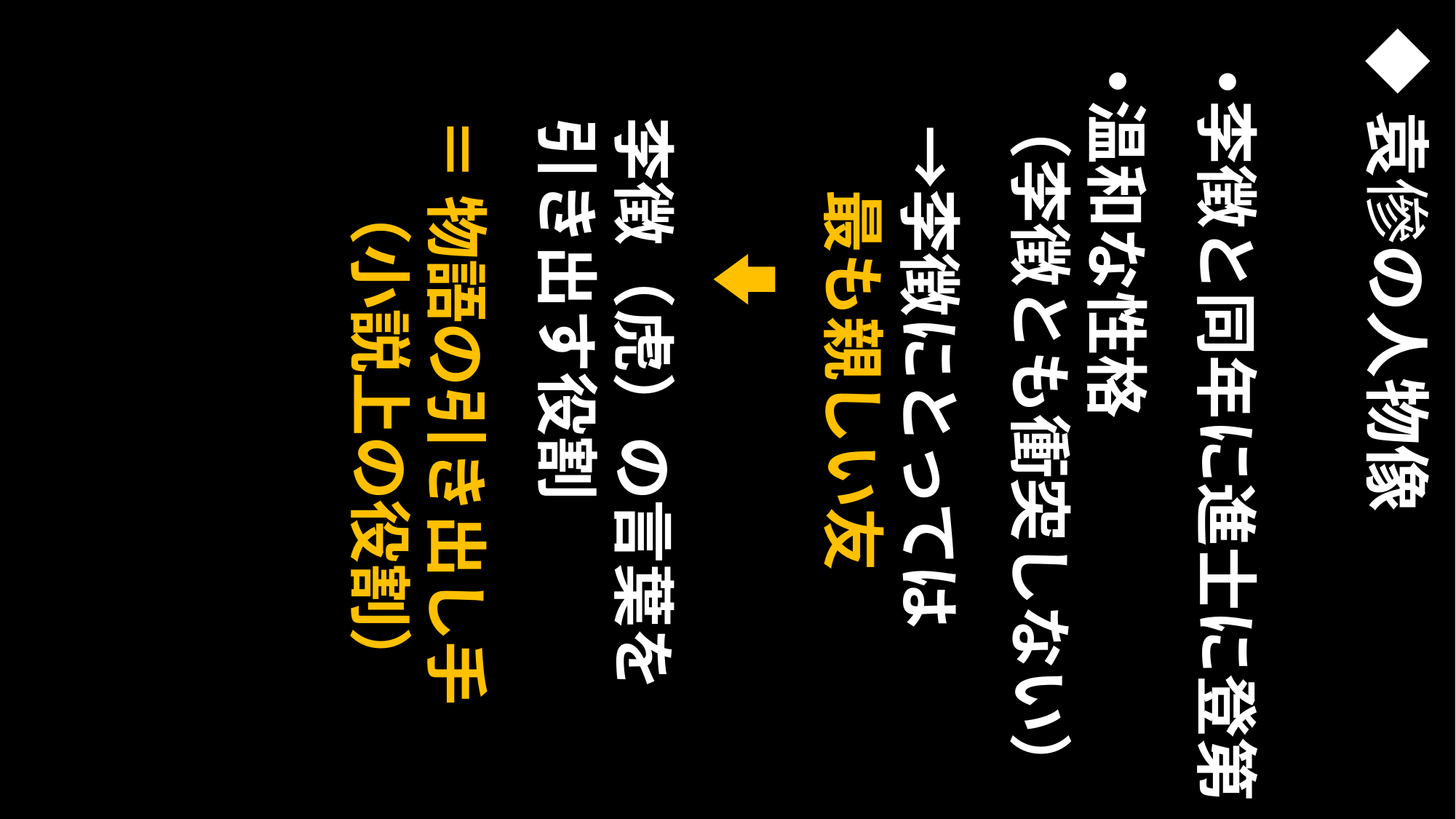

温和な性格
　（李徴とも衝突しない）
◆袁傪の人物像

　＝ 物語の引き出し手
　　（小説上の役割）
　李徴（虎）の言葉を
　引き出す役割
李徴と同年に進士に登第
　→李徴にとっては
　　最も親しい友